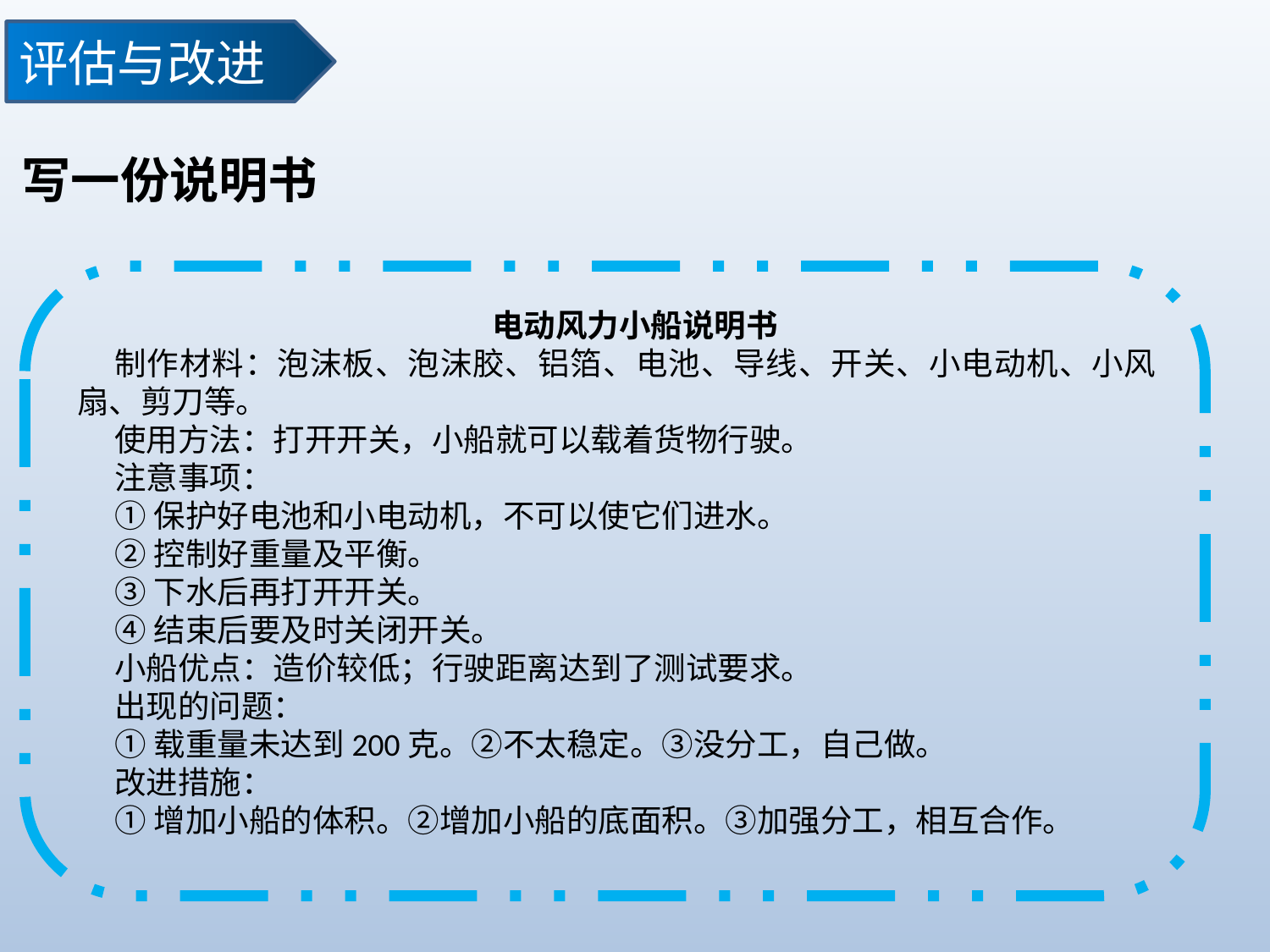

评估与改进
写一份说明书

电动风力小船说明书
制作材料：泡沫板、泡沫胶、铝箔、电池、导线、开关、小电动机、小风扇、剪刀等。
使用方法：打开开关，小船就可以载着货物行驶。
注意事项：
①保护好电池和小电动机，不可以使它们进水。
②控制好重量及平衡。
③下水后再打开开关。
④结束后要及时关闭开关。
小船优点：造价较低；行驶距离达到了测试要求。
出现的问题：
①载重量未达到200克。②不太稳定。③没分工，自己做。
改进措施：
①增加小船的体积。②增加小船的底面积。③加强分工，相互合作。